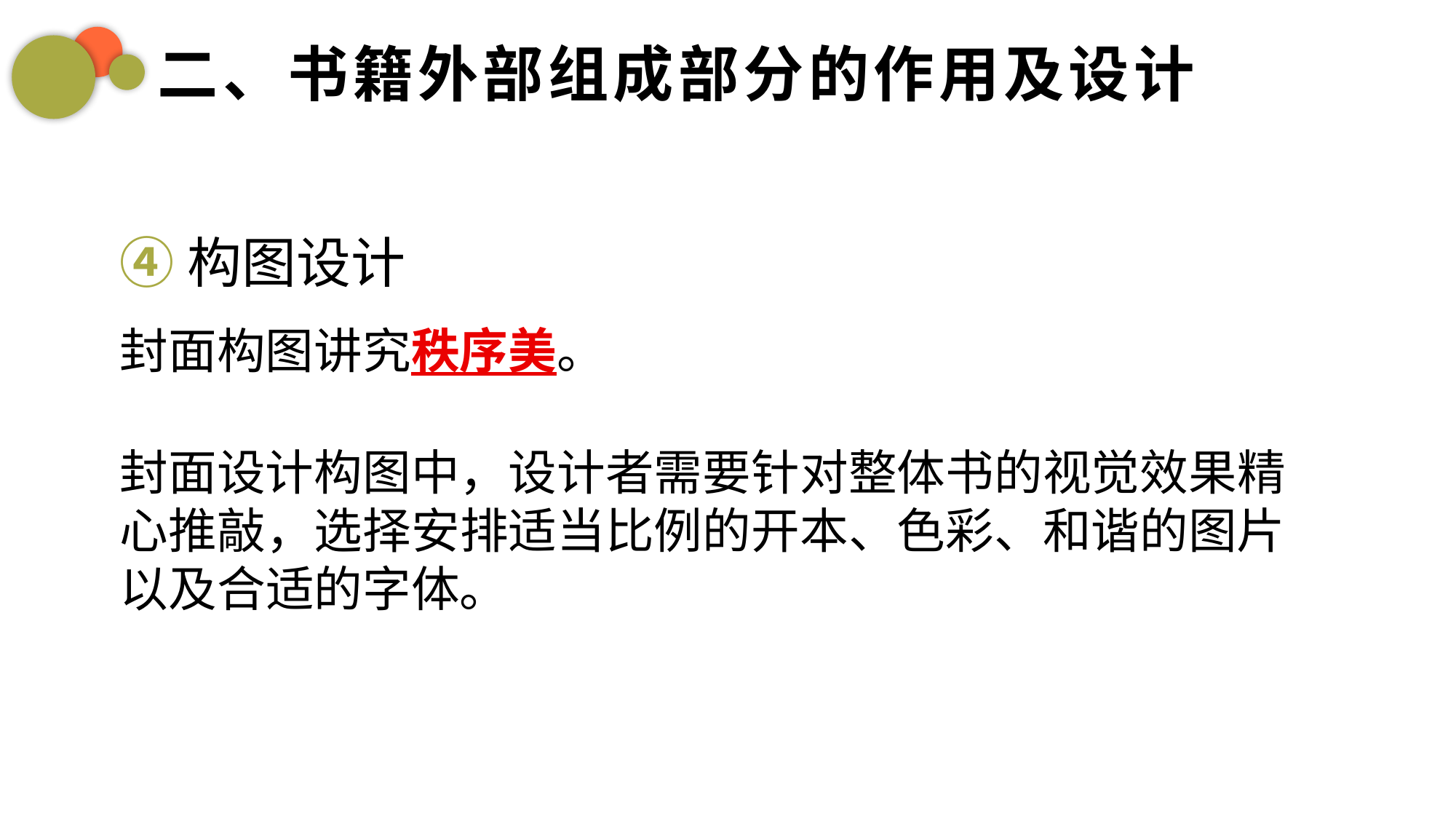

二、书籍外部组成部分的作用及设计
④构图设计
封面构图讲究秩序美。
封面设计构图中，设计者需要针对整体书的视觉效果精心推敲，选择安排适当比例的开本、色彩、和谐的图片以及合适的字体。